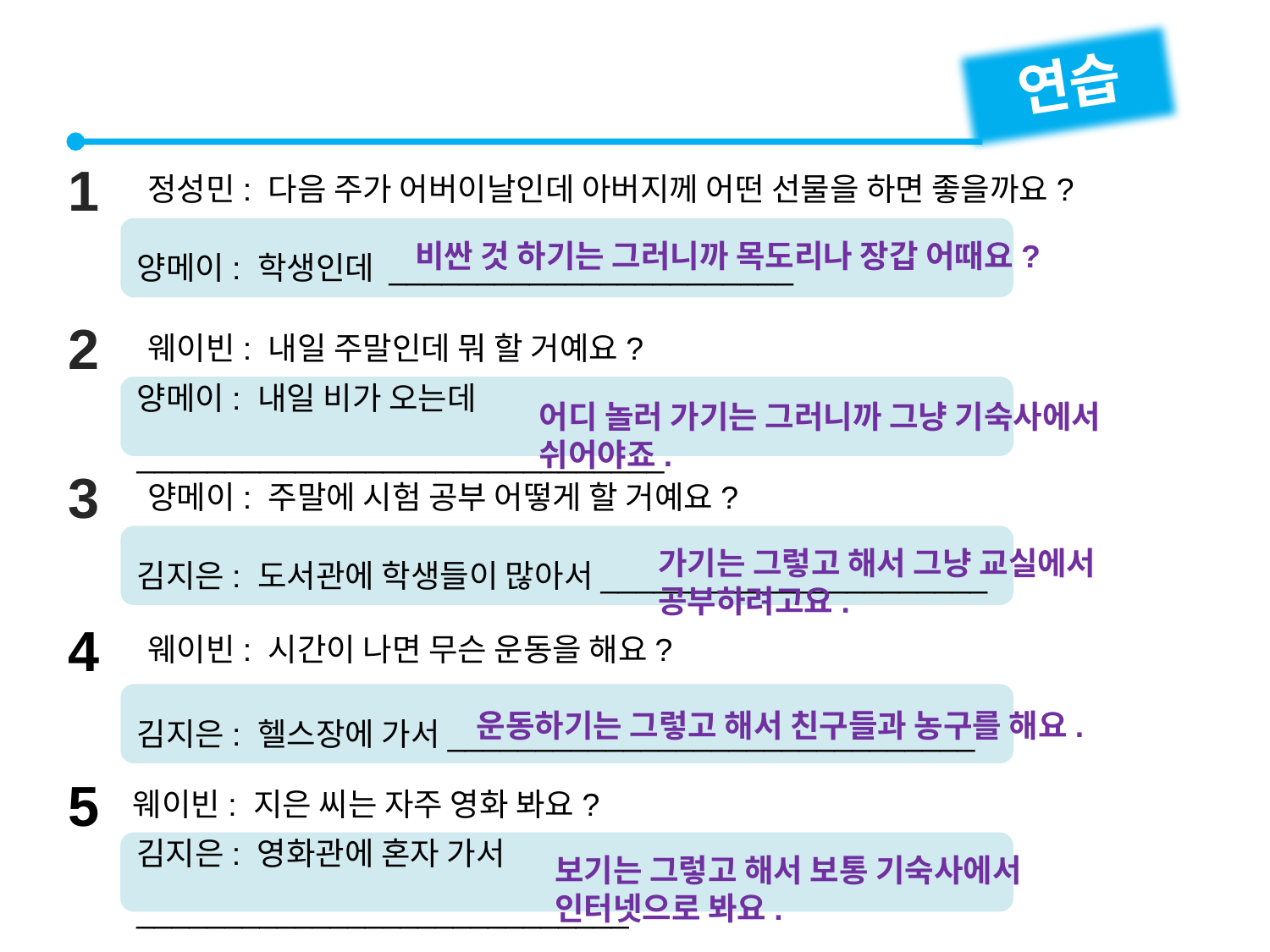

연습
1
정성민: 다음 주가 어버이날인데 아버지께 어떤 선물을 하면 좋을까요?
양메이: 학생인데 _______________________
비싼 것 하기는 그러니까 목도리나 장갑 어때요?
2
웨이빈: 내일 주말인데 뭐 할 거예요?
양메이: 내일 비가 오는데______________________________
어디 놀러 가기는 그러니까 그냥 기숙사에서 쉬어야죠.
3
양메이: 주말에 시험 공부 어떻게 할 거예요?
김지은: 도서관에 학생들이 많아서______________________
가기는 그렇고 해서 그냥 교실에서 공부하려고요.
4
웨이빈: 시간이 나면 무슨 운동을 해요?
김지은: 헬스장에 가서______________________________
운동하기는 그렇고 해서 친구들과 농구를 해요.
5
웨이빈: 지은 씨는 자주 영화 봐요?
김지은: 영화관에 혼자 가서____________________________
보기는 그렇고 해서 보통 기숙사에서 인터넷으로 봐요.